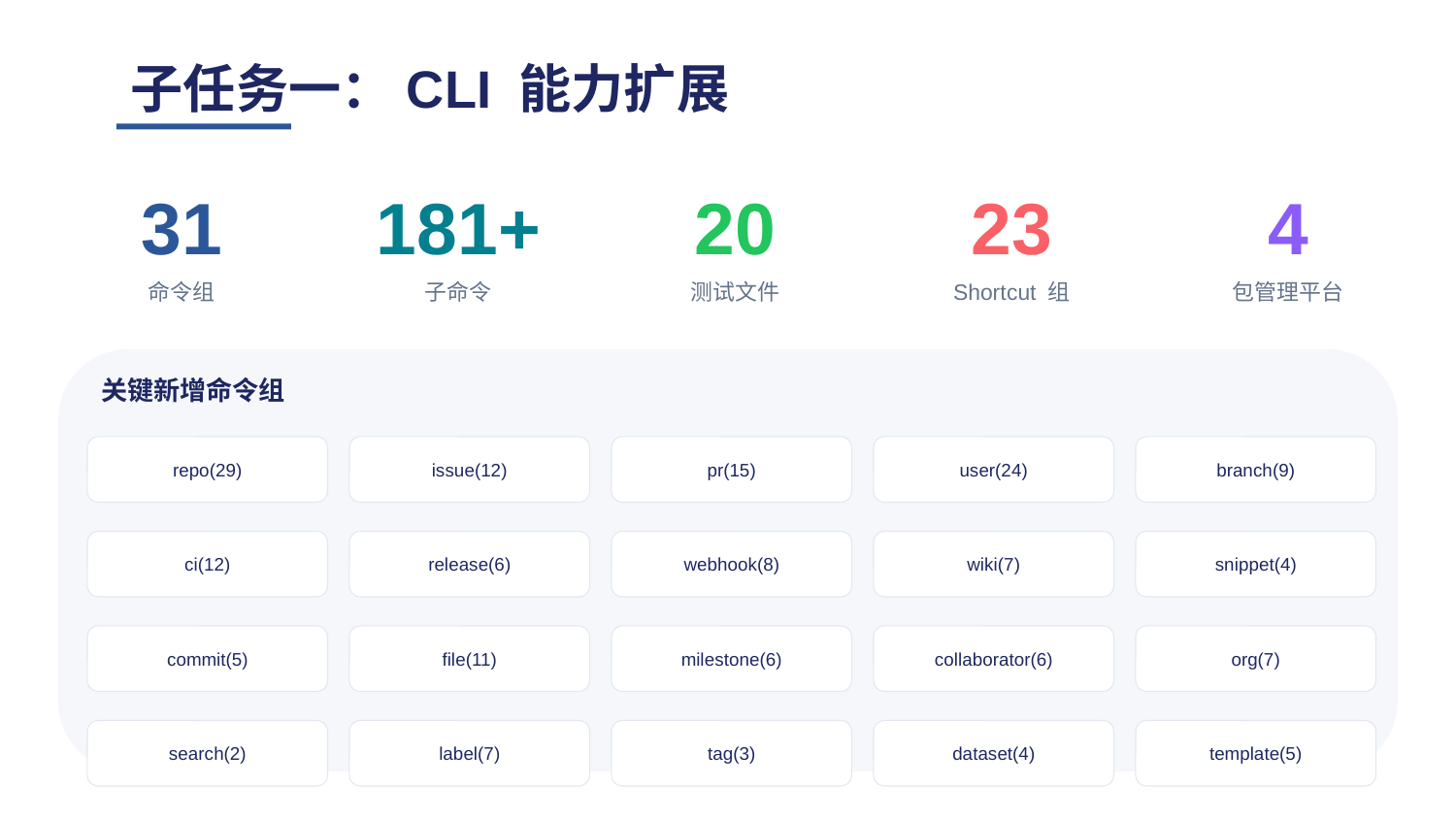

子任务一：CLI 能力扩展

31
181+
20
23
4
命令组
子命令
测试文件
Shortcut 组
包管理平台

关键新增命令组

repo(29)

issue(12)

pr(15)

user(24)

branch(9)

ci(12)

release(6)

webhook(8)

wiki(7)

snippet(4)

commit(5)

file(11)

milestone(6)

collaborator(6)

org(7)

search(2)

label(7)

tag(3)

dataset(4)

template(5)